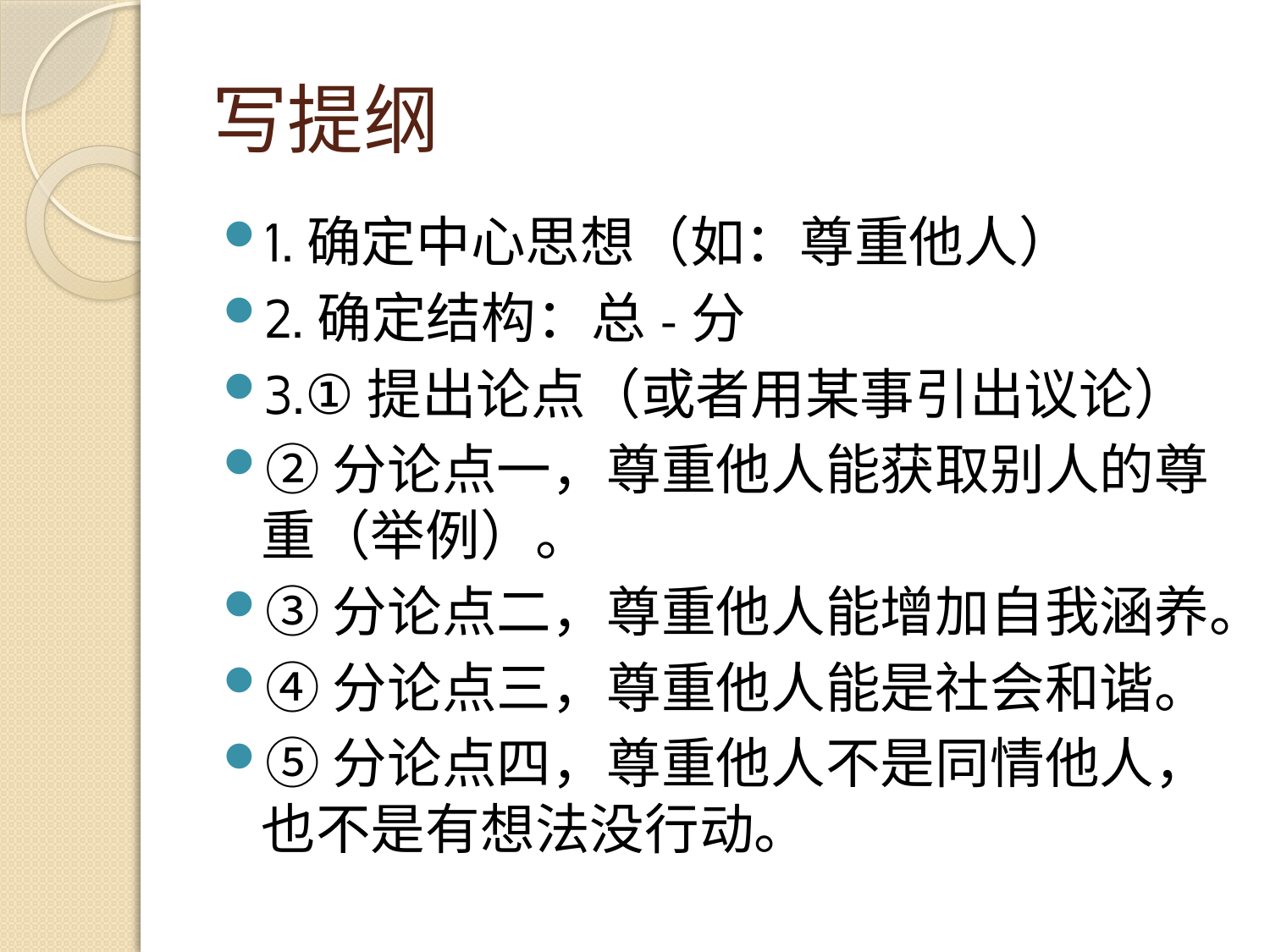

# 写提纲
1.确定中心思想（如：尊重他人）
2.确定结构：总-分
3.①提出论点（或者用某事引出议论）
②分论点一，尊重他人能获取别人的尊重（举例）。
③分论点二，尊重他人能增加自我涵养。
④分论点三，尊重他人能是社会和谐。
⑤分论点四，尊重他人不是同情他人，也不是有想法没行动。